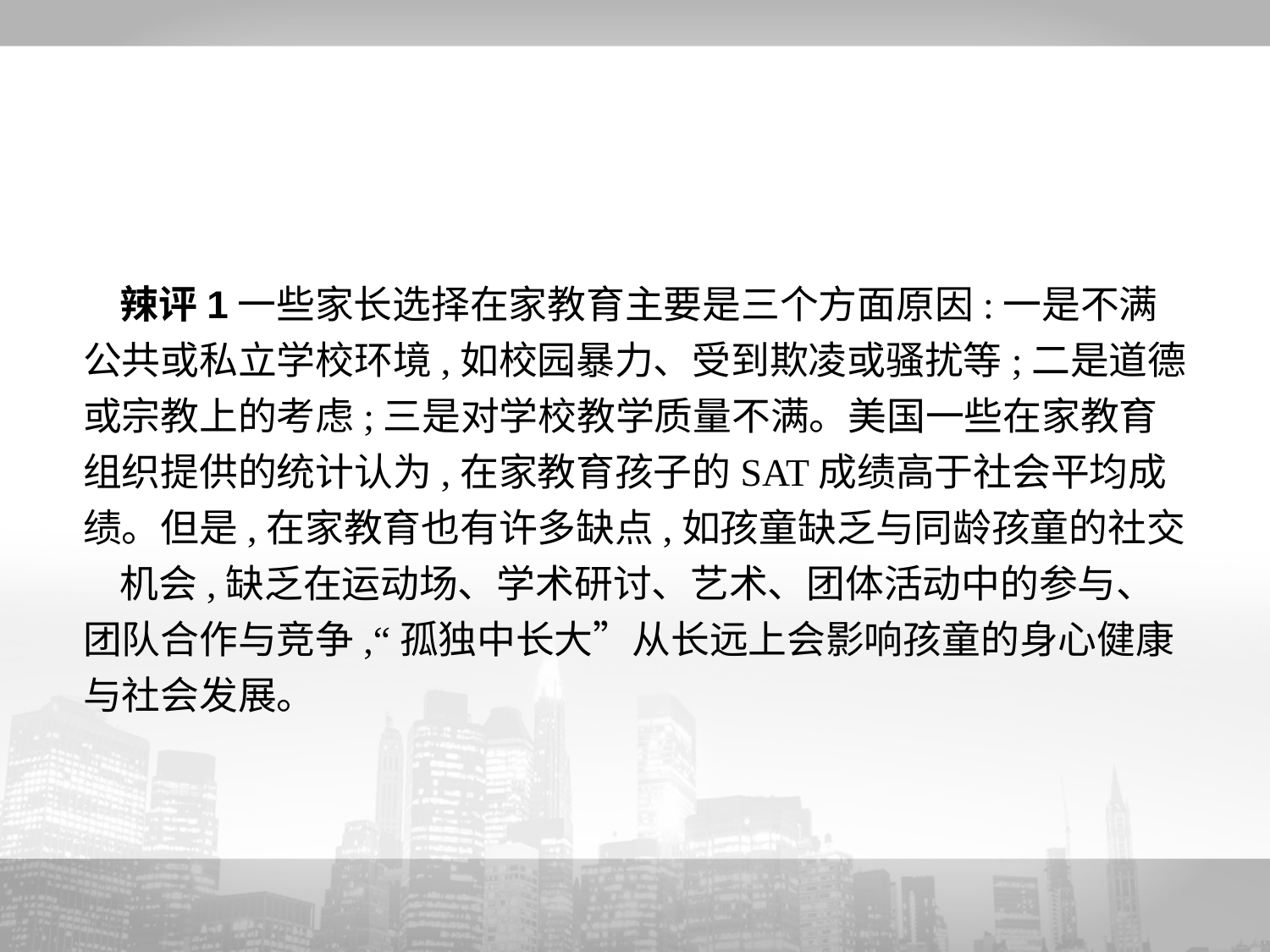

辣评1一些家长选择在家教育主要是三个方面原因:一是不满公共或私立学校环境,如校园暴力、受到欺凌或骚扰等;二是道德或宗教上的考虑;三是对学校教学质量不满。美国一些在家教育组织提供的统计认为,在家教育孩子的SAT成绩高于社会平均成绩。但是,在家教育也有许多缺点,如孩童缺乏与同龄孩童的社交
机会,缺乏在运动场、学术研讨、艺术、团体活动中的参与、团队合作与竞争,“孤独中长大”从长远上会影响孩童的身心健康与社会发展。